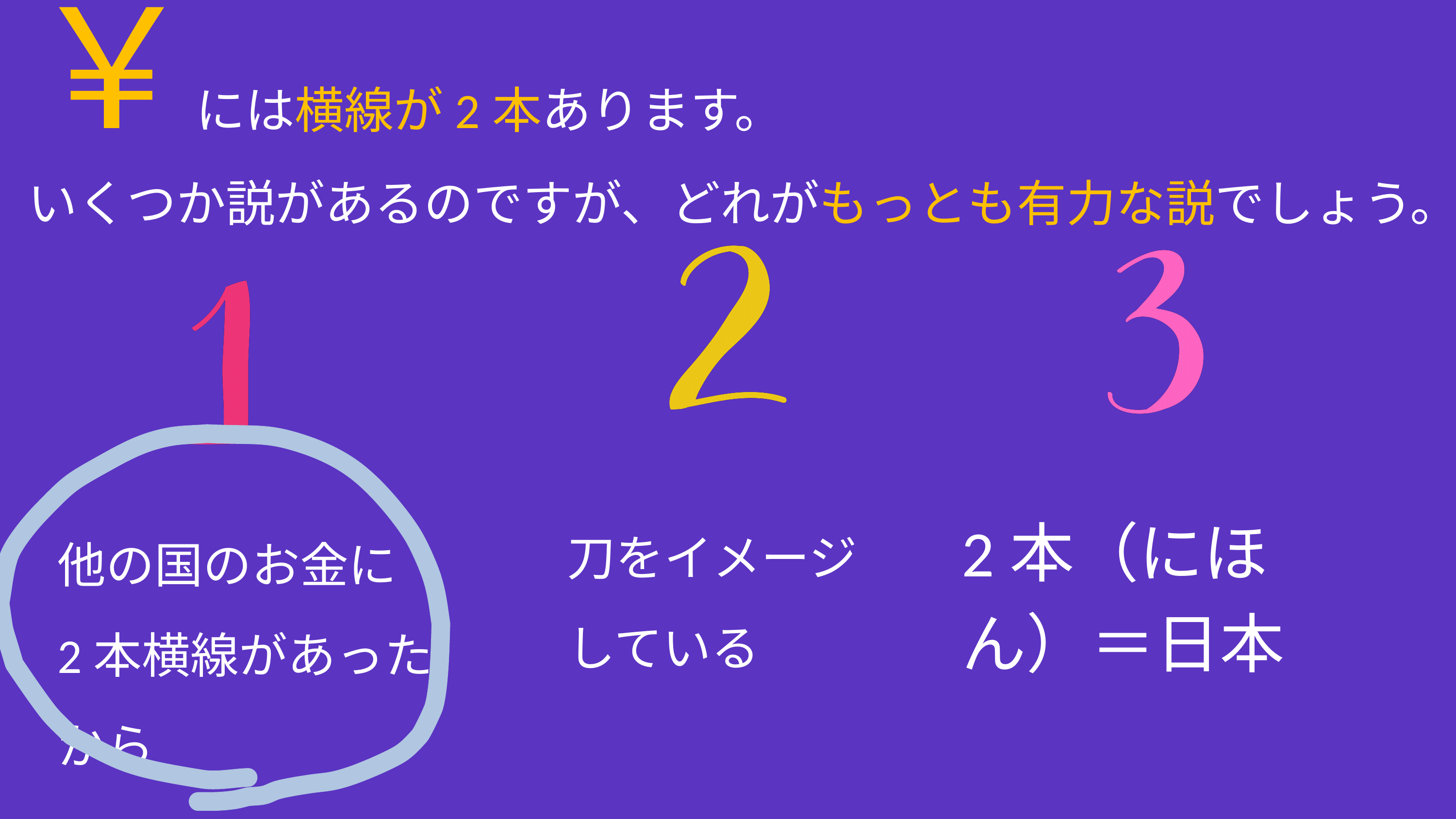

￥には横線が2本あります。
いくつか説があるのですが、どれがもっとも有力な説でしょう。

刀をイメージ
している

2本（にほん）＝日本
他の国のお金に
2本横線があった
から